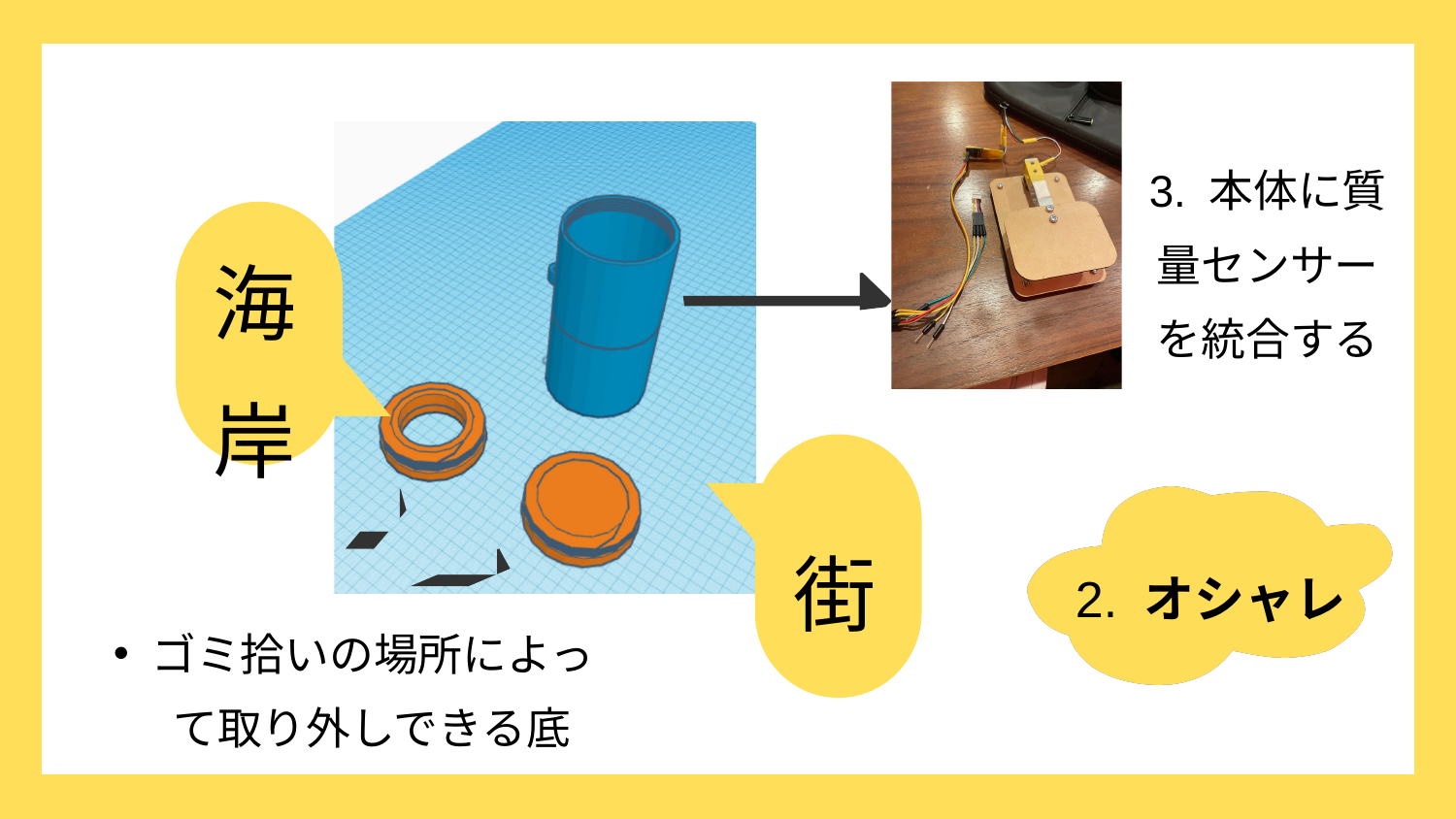

3. 本体に質量センサーを統合する
海岸

街

2. オシャレ

ゴミ拾いの場所によって取り外しできる底